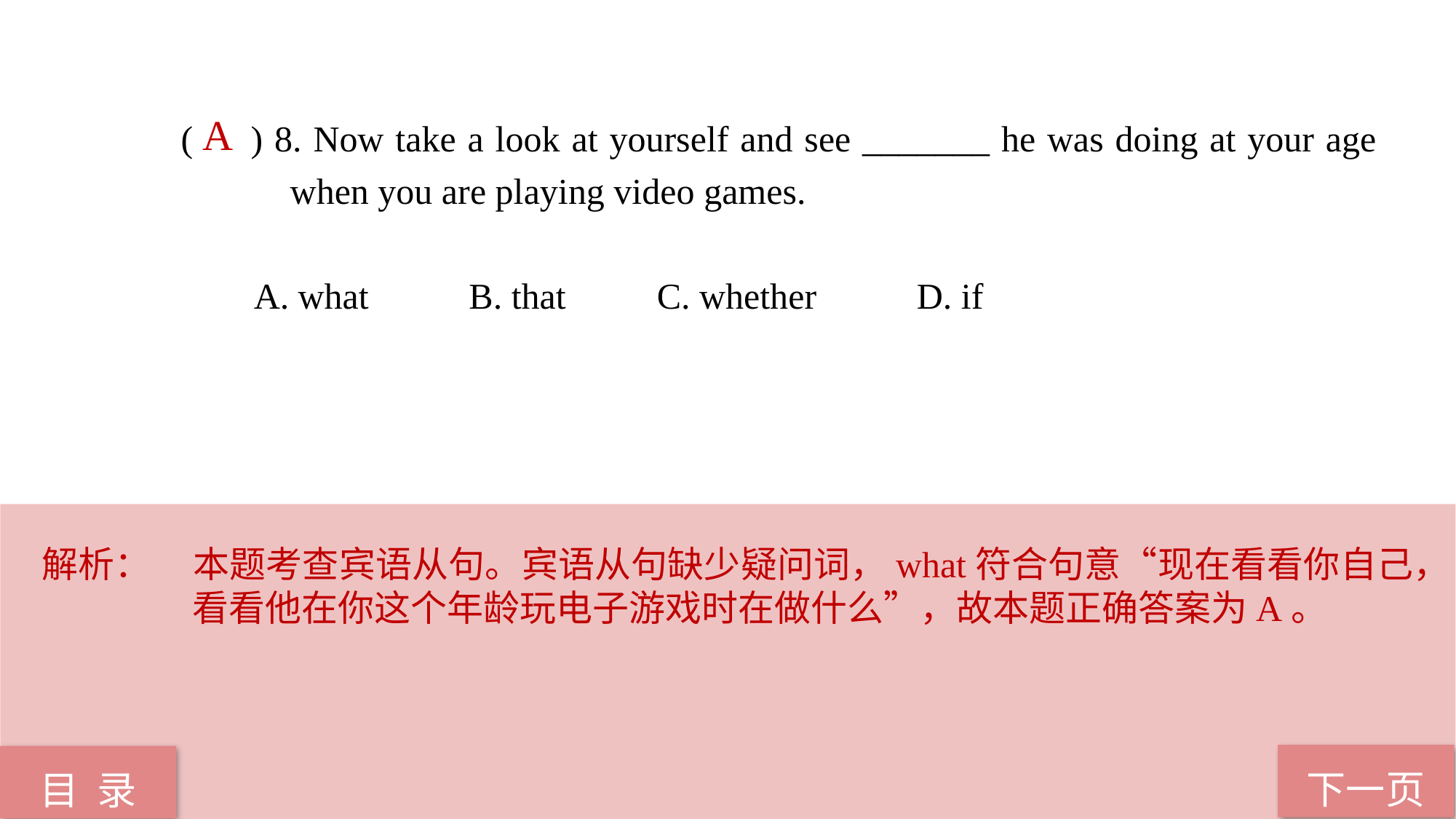

(     ) 8. Now take a look at yourself and see _______ he was doing at your age 	when you are playing video games.

        A. what           B. that          C. whether           D. if
A
解析：	本题考查宾语从句。宾语从句缺少疑问词，what符合句意“现在看看你自己，看看他在你这个年龄玩电子游戏时在做什么”，故本题正确答案为A。